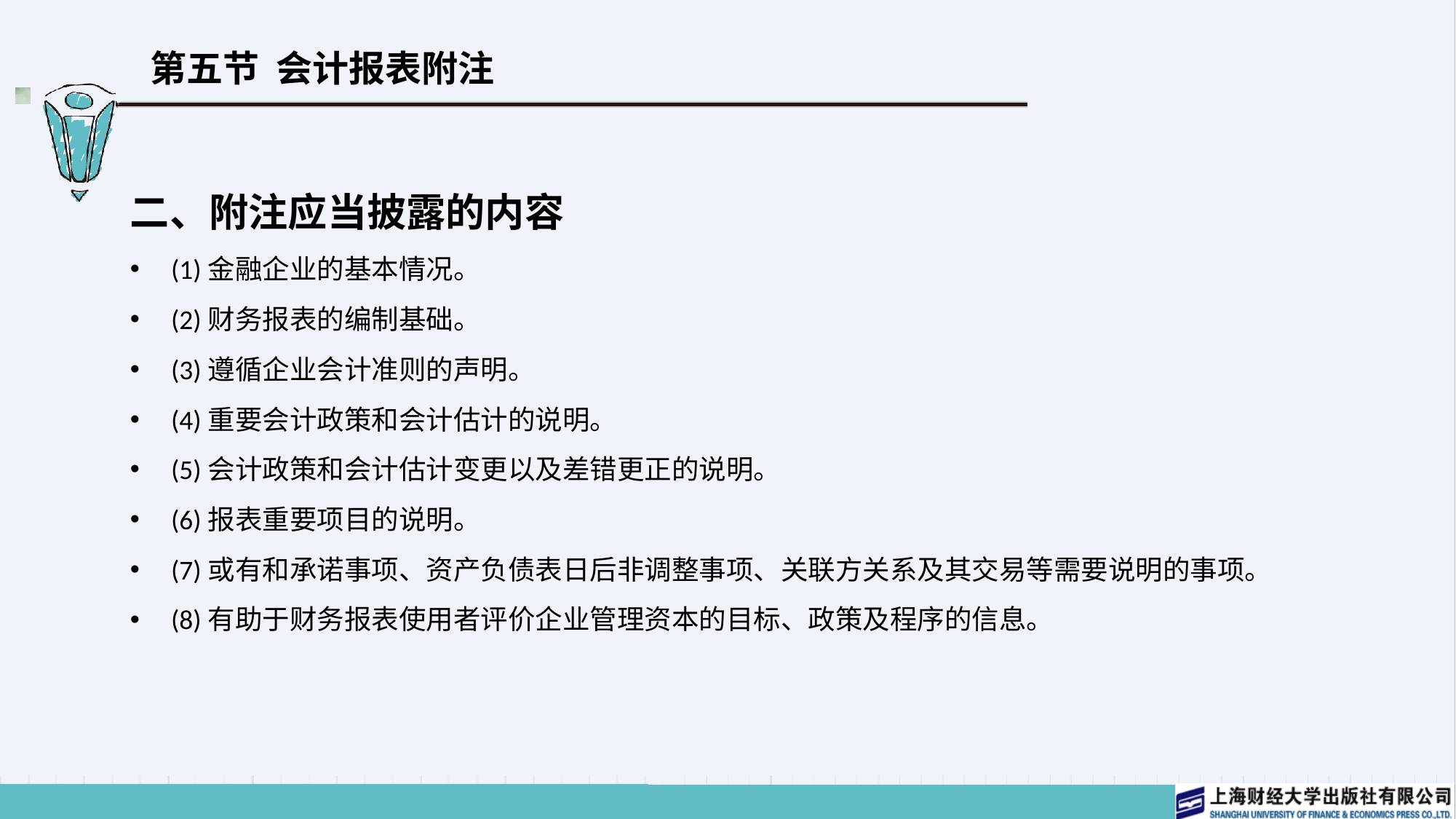

# 第五节  会计报表附注
二、附注应当披露的内容
(1)金融企业的基本情况。
(2)财务报表的编制基础。
(3)遵循企业会计准则的声明。
(4)重要会计政策和会计估计的说明。
(5)会计政策和会计估计变更以及差错更正的说明。
(6)报表重要项目的说明。
(7)或有和承诺事项、资产负债表日后非调整事项、关联方关系及其交易等需要说明的事项。
(8)有助于财务报表使用者评价企业管理资本的目标、政策及程序的信息。